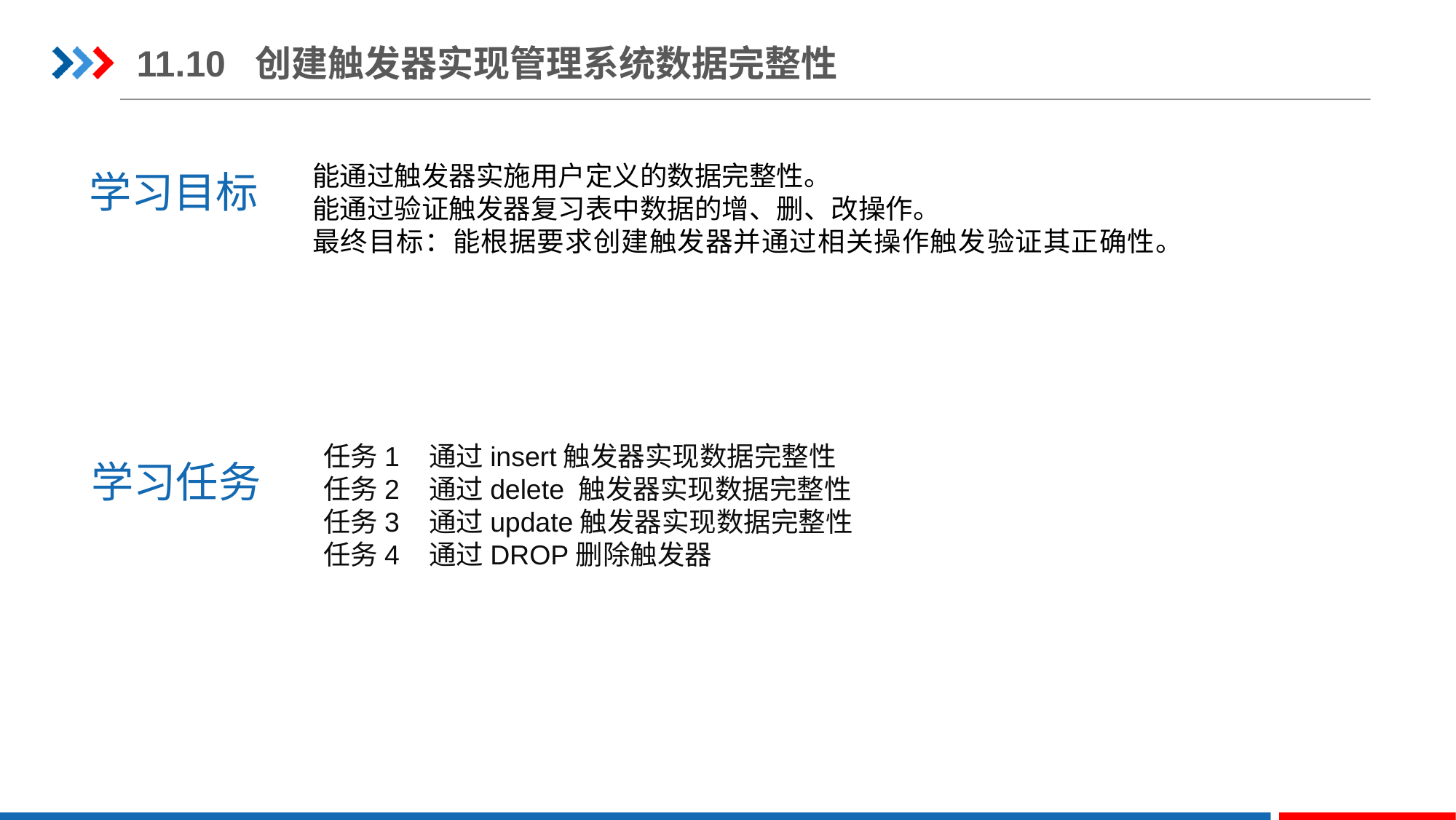

11.10  创建触发器实现管理系统数据完整性
学习目标
能通过触发器实施用户定义的数据完整性。
能通过验证触发器复习表中数据的增、删、改操作。
最终目标：能根据要求创建触发器并通过相关操作触发验证其正确性。

学习任务
任务1   通过insert触发器实现数据完整性
任务2   通过delete 触发器实现数据完整性
任务3   通过update触发器实现数据完整性
任务4   通过DROP删除触发器